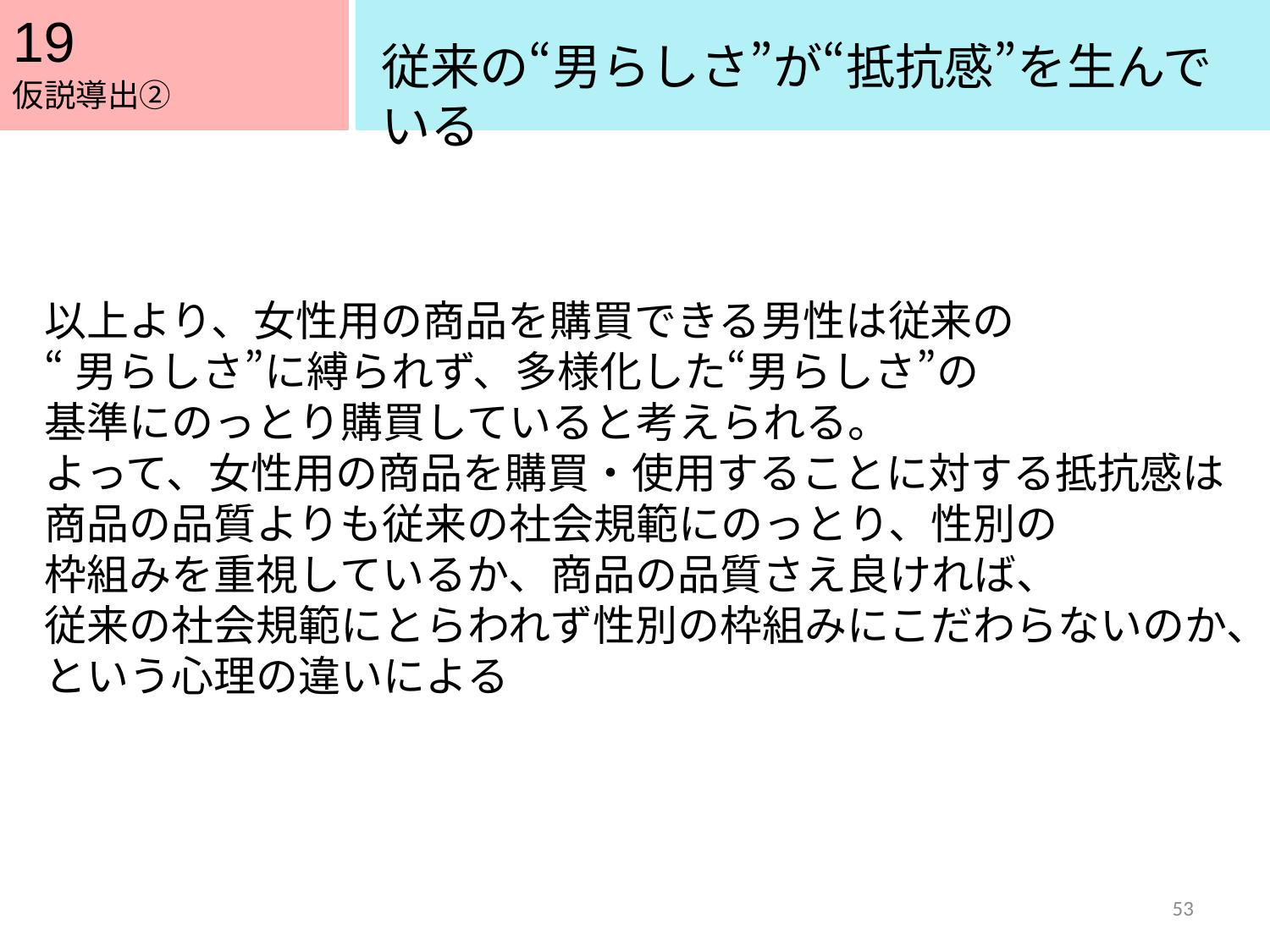

19

従来の“男らしさ”が“抵抗感”を生んでいる
仮説導出②

以上より、女性用の商品を購買できる男性は従来の
“男らしさ”に縛られず、多様化した“男らしさ”の
基準にのっとり購買していると考えられる。
よって、女性用の商品を購買・使用することに対する抵抗感は
商品の品質よりも従来の社会規範にのっとり、性別の
枠組みを重視しているか、商品の品質さえ良ければ、
従来の社会規範にとらわれず性別の枠組みにこだわらないのか、
という心理の違いによる
53